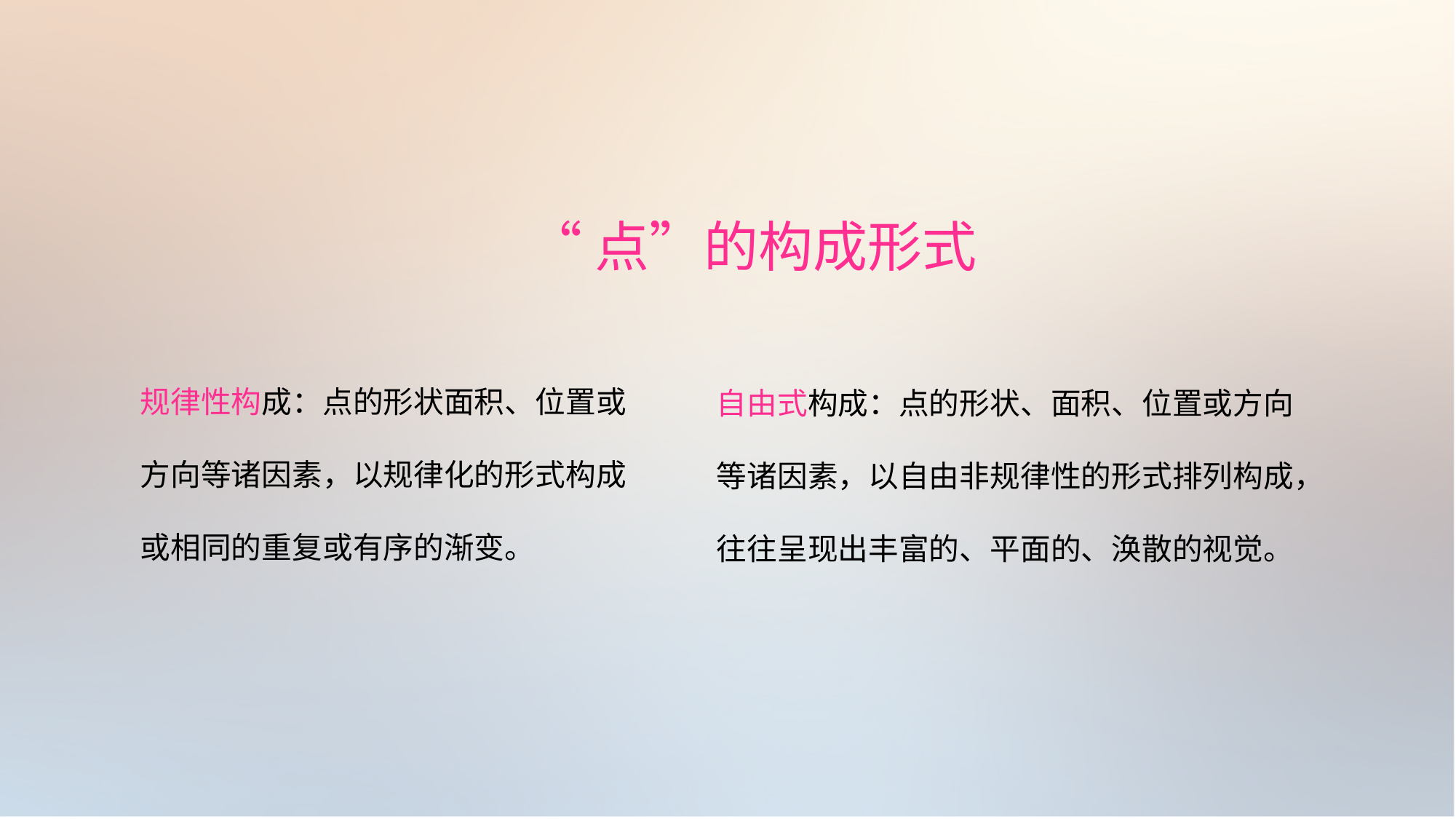

“点”的构成形式
规律性构成：点的形状面积、位置或方向等诸因素，以规律化的形式构成或相同的重复或有序的渐变。
自由式构成：点的形状、面积、位置或方向等诸因素，以自由非规律性的形式排列构成，往往呈现出丰富的、平面的、涣散的视觉。